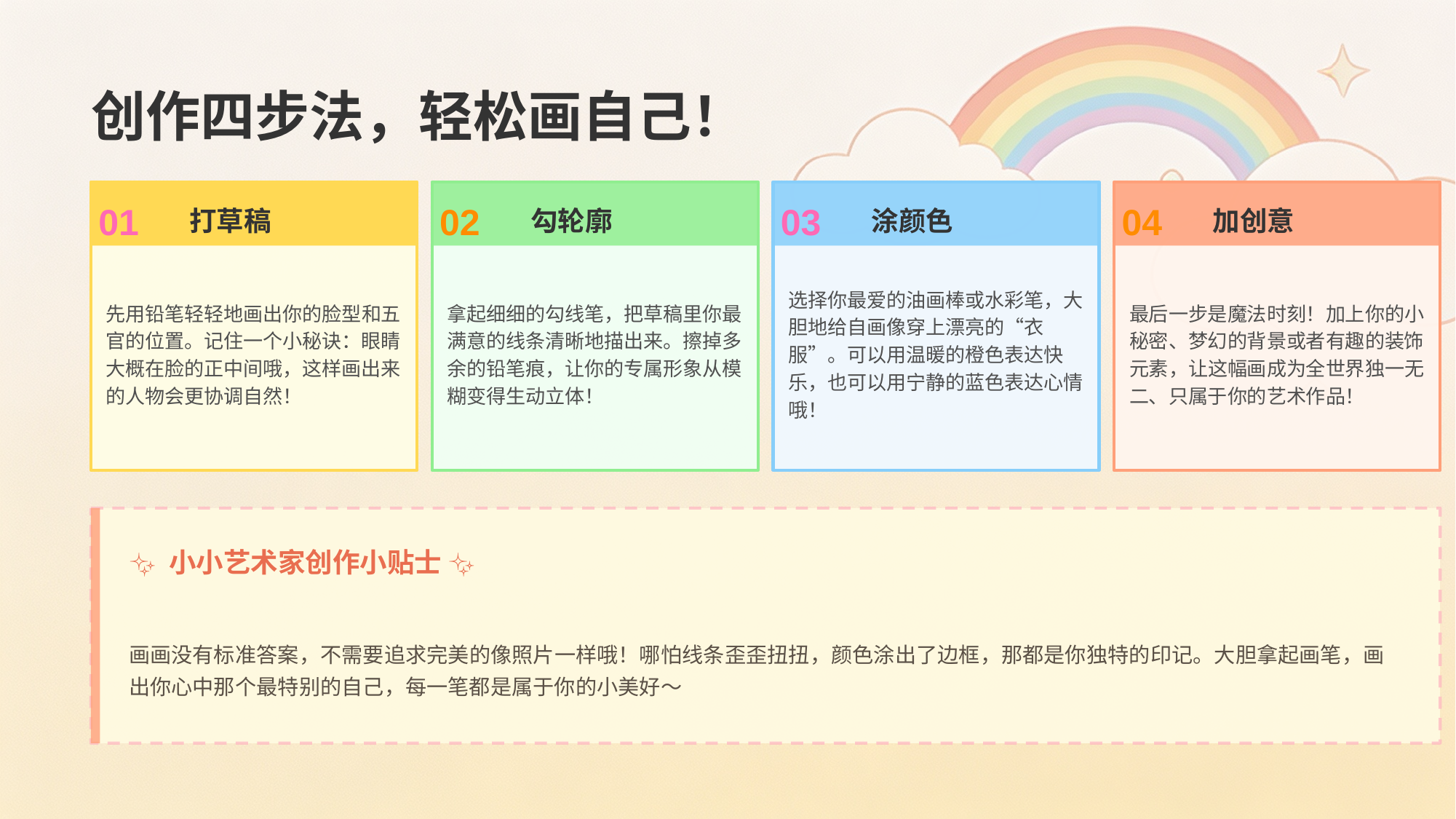

创作四步法，轻松画自己！

01
02
03
04
打草稿
勾轮廓
涂颜色
加创意
先用铅笔轻轻地画出你的脸型和五官的位置。记住一个小秘诀：眼睛大概在脸的正中间哦，这样画出来的人物会更协调自然！
拿起细细的勾线笔，把草稿里你最满意的线条清晰地描出来。擦掉多余的铅笔痕，让你的专属形象从模糊变得生动立体！
选择你最爱的油画棒或水彩笔，大胆地给自画像穿上漂亮的“衣服”。可以用温暖的橙色表达快乐，也可以用宁静的蓝色表达心情哦！
最后一步是魔法时刻！加上你的小秘密、梦幻的背景或者有趣的装饰元素，让这幅画成为全世界独一无二、只属于你的艺术作品！

✨ 小小艺术家创作小贴士 ✨
画画没有标准答案，不需要追求完美的像照片一样哦！哪怕线条歪歪扭扭，颜色涂出了边框，那都是你独特的印记。大胆拿起画笔，画出你心中那个最特别的自己，每一笔都是属于你的小美好～